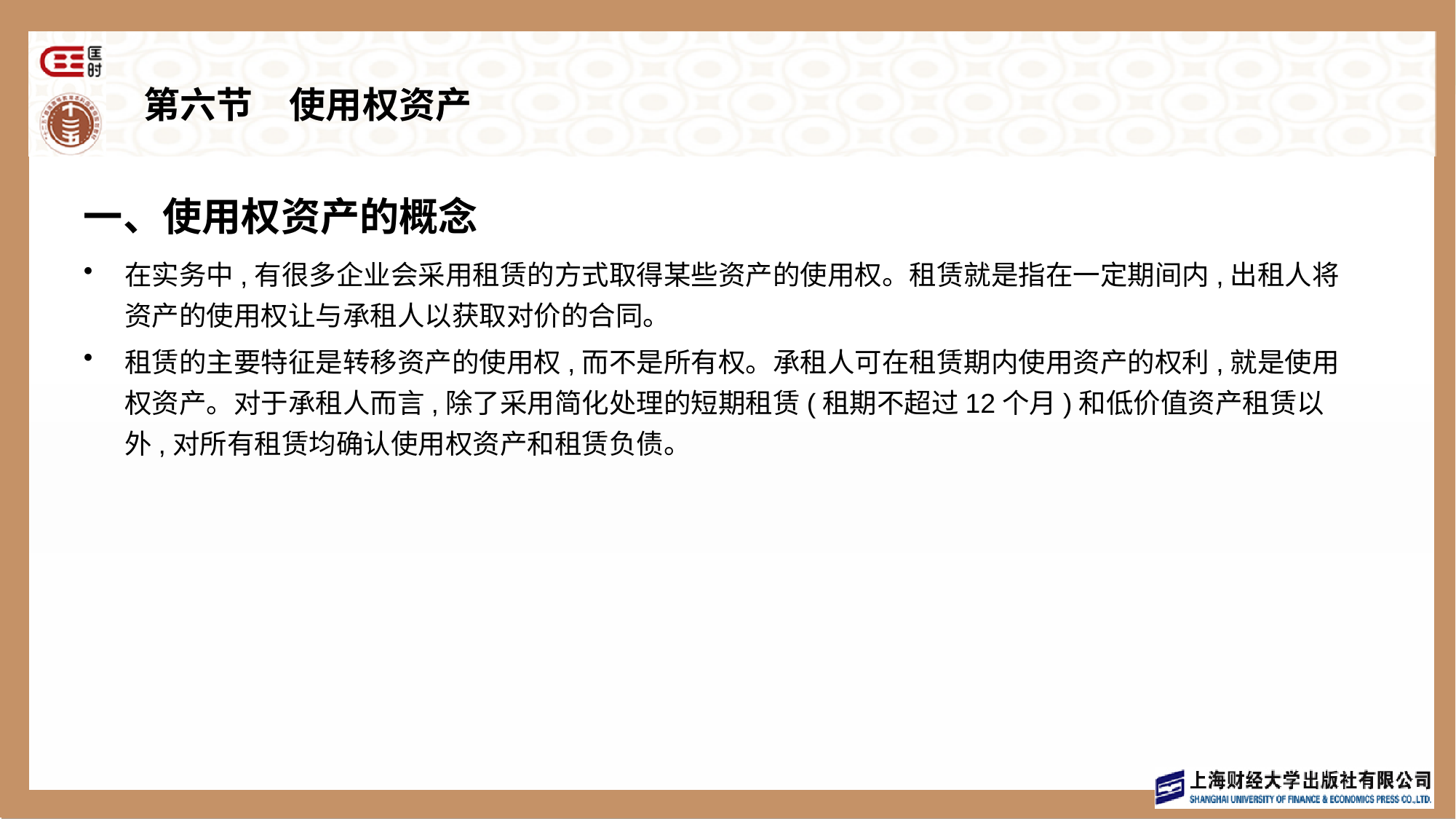

# 第六节　使用权资产
一、使用权资产的概念
在实务中,有很多企业会采用租赁的方式取得某些资产的使用权。租赁就是指在一定期间内,出租人将资产的使用权让与承租人以获取对价的合同。
租赁的主要特征是转移资产的使用权,而不是所有权。承租人可在租赁期内使用资产的权利,就是使用权资产。对于承租人而言,除了采用简化处理的短期租赁(租期不超过12个月)和低价值资产租赁以外,对所有租赁均确认使用权资产和租赁负债。